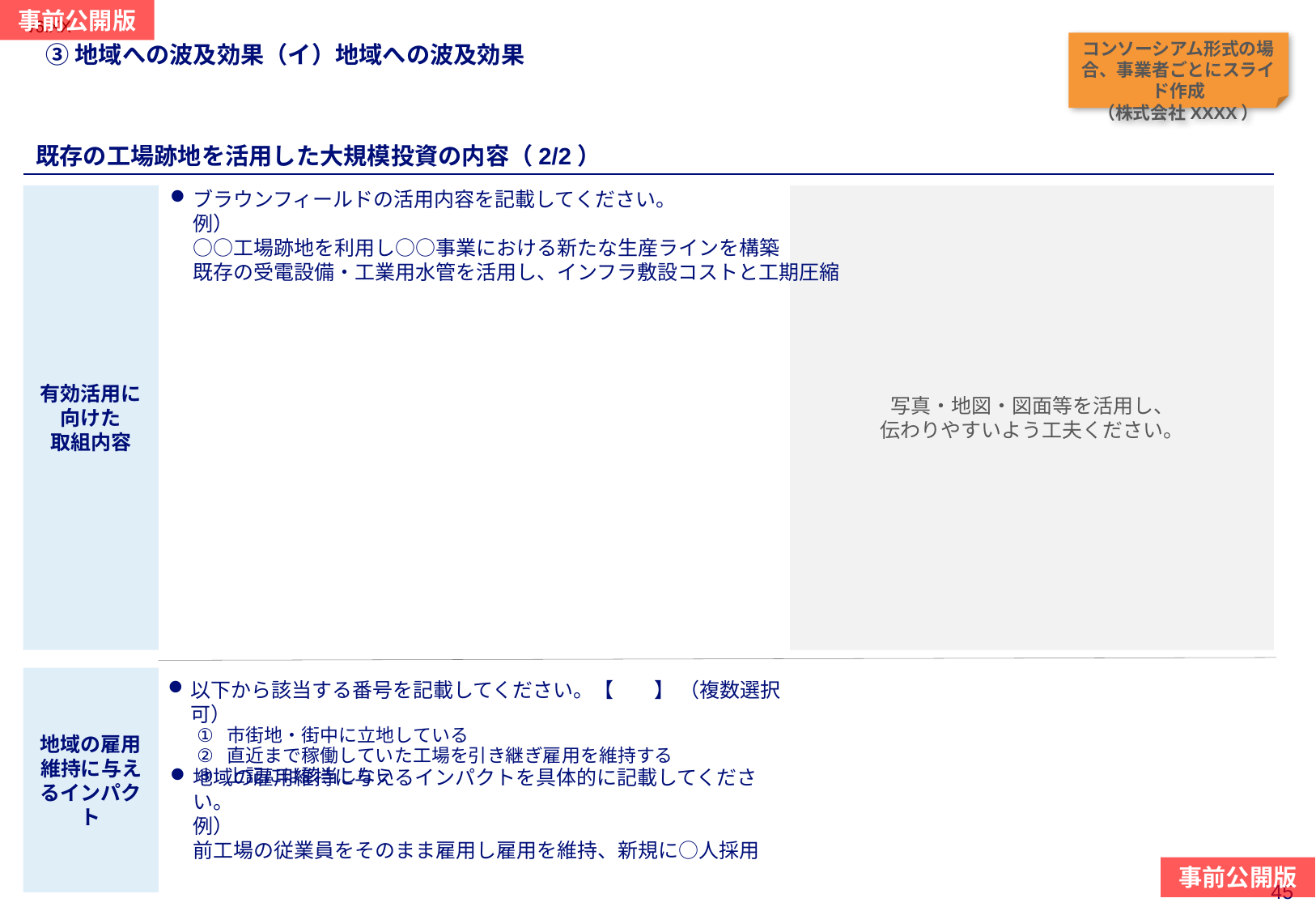

コンソーシアム形式の場合、事業者ごとにスライド作成
（株式会社XXXX）
#
③地域への波及効果（イ）地域への波及効果
当スライドは作成任意（既存の工場跡地を活用した大規模投資を行う事業に対する加点措置を希望の場合は必須）
既存の工場跡地を活用した大規模投資の内容（2/2）
ブラウンフィールドの活用内容を記載してください。
例）
○○工場跡地を利用し○○事業における新たな生産ラインを構築
既存の受電設備・工業用水管を活用し、インフラ敷設コストと工期圧縮
写真・地図・図面等を活用し、
伝わりやすいよう工夫ください。
有効活用に向けた
取組内容
地域の雇用維持に与えるインパクト
以下から該当する番号を記載してください。【　　】 （複数選択可）
市街地・街中に立地している
直近まで稼働していた工場を引き継ぎ雇用を維持する
上記には該当しない

地域の雇用維持に与えるインパクトを具体的に記載してください。
例）
前工場の従業員をそのまま雇用し雇用を維持、新規に○人採用